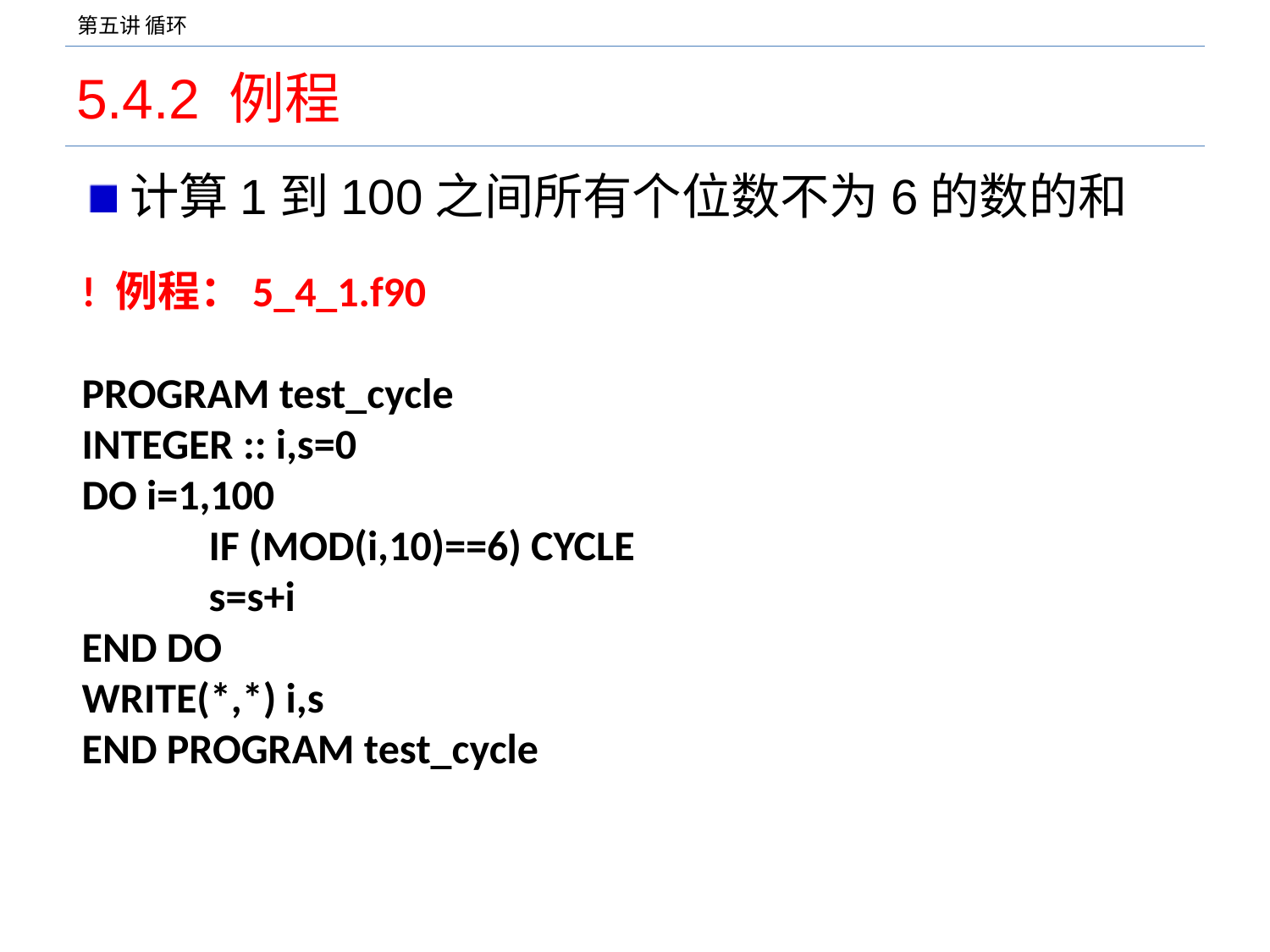

# 5.4.2 例程
计算1到100之间所有个位数不为6的数的和
! 例程：5_4_1.f90

PROGRAM test_cycle
INTEGER :: i,s=0
DO i=1,100
	IF (MOD(i,10)==6) CYCLE
    	s=s+i
END DO
WRITE(*,*) i,s
END PROGRAM test_cycle